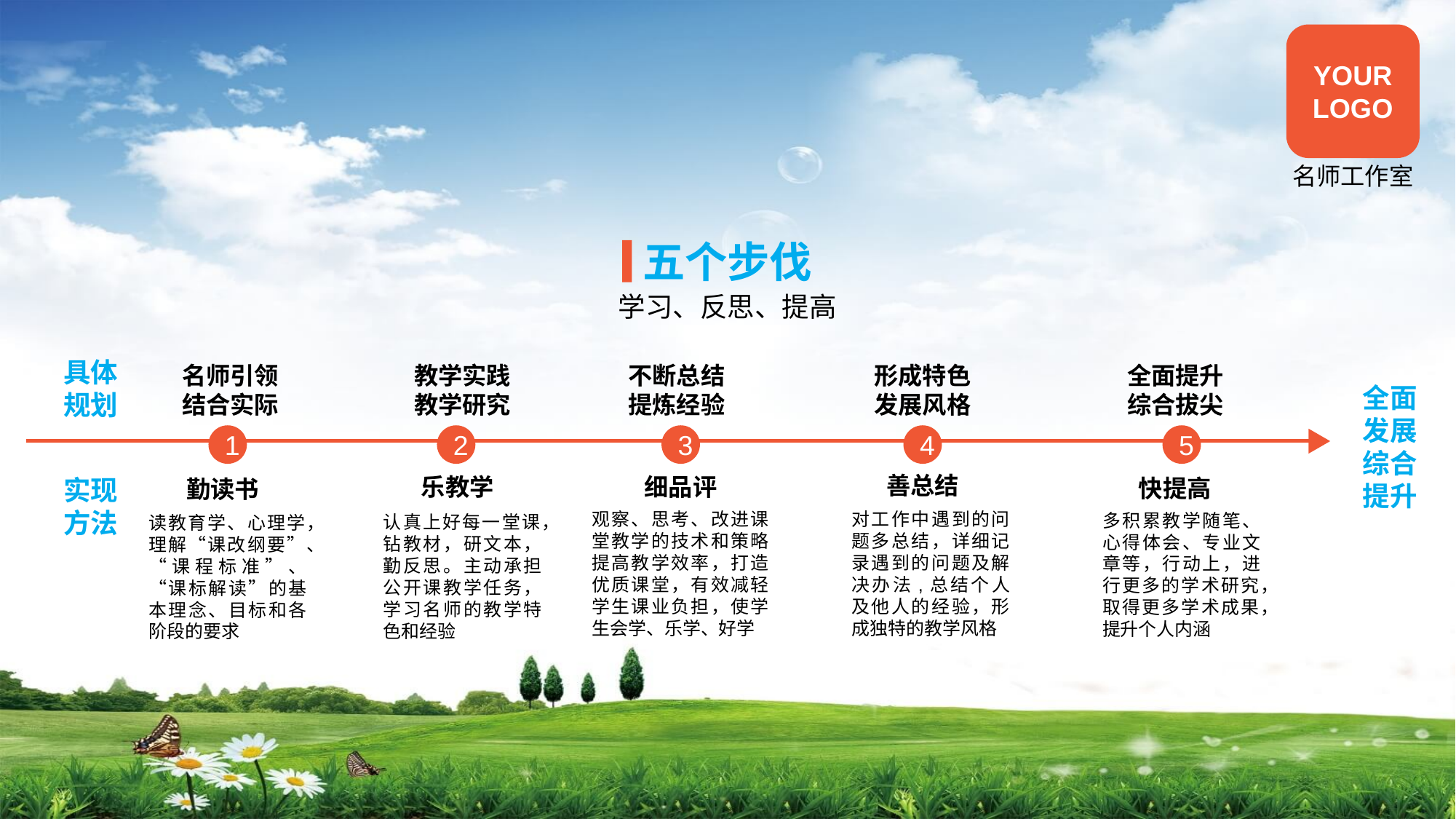

五个步伐

学习、反思、提高
具体规划
教学实践
教学研究
不断总结
提炼经验
形成特色
发展风格
全面提升
综合拔尖
1
2
3
4
5
善总结
乐教学
细品评
快提高
观察、思考、改进课堂教学的技术和策略提高教学效率，打造优质课堂，有效减轻学生课业负担，使学生会学、乐学、好学
对工作中遇到的问题多总结，详细记录遇到的问题及解决办法,总结个人及他人的经验，形成独特的教学风格

多积累教学随笔、心得体会、专业文章等，行动上，进行更多的学术研究，取得更多学术成果，提升个人内涵
认真上好每一堂课，钻教材，研文本，勤反思。主动承担公开课教学任务，学习名师的教学特色和经验
读教育学、心理学，理解“课改纲要”、“课程标准”、“课标解读”的基本理念、目标和各阶段的要求
名师引领
结合实际
勤读书

全面发展综合提升
实现方法